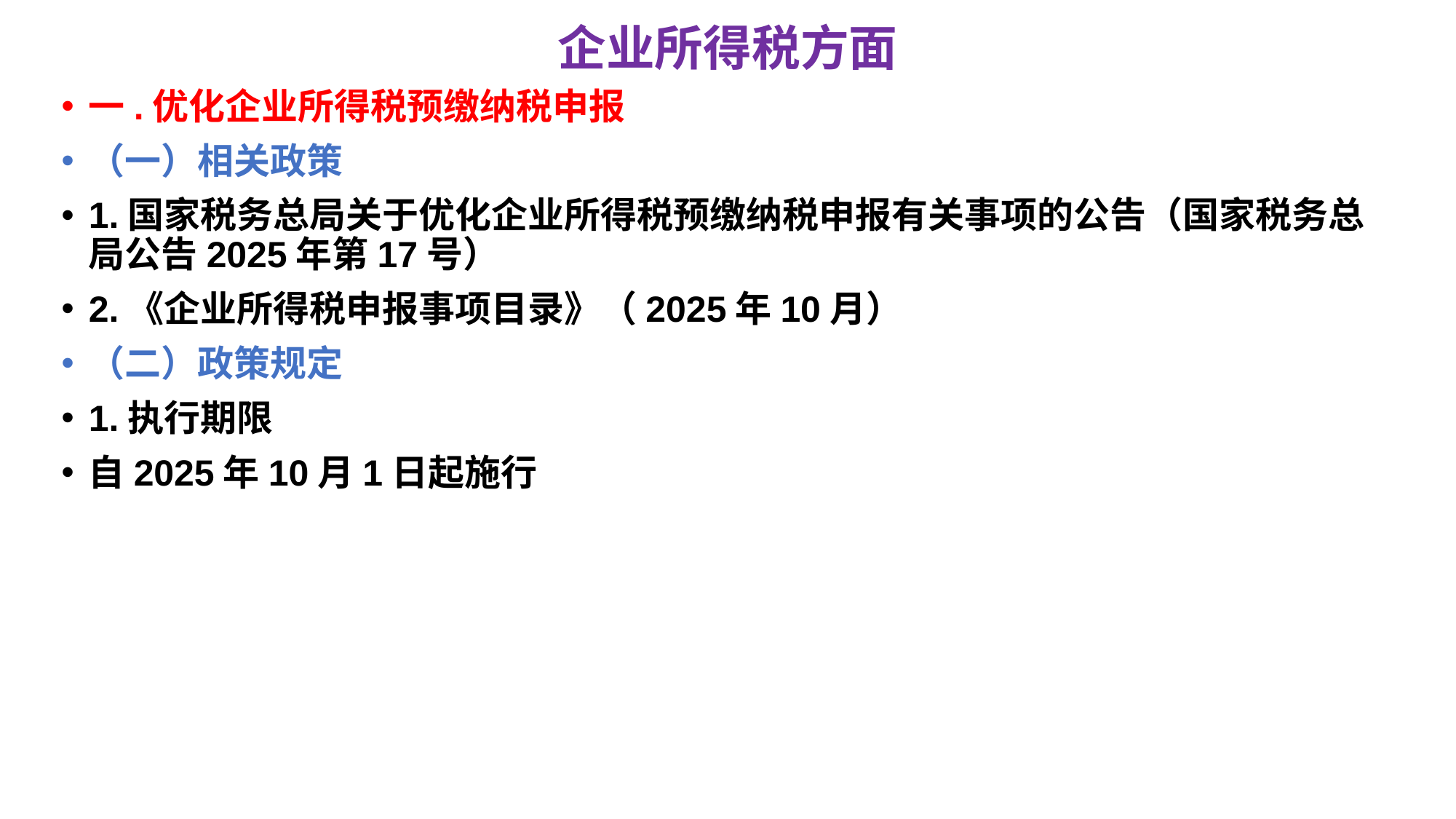

# 企业所得税方面
一.优化企业所得税预缴纳税申报
（一）相关政策
1.国家税务总局关于优化企业所得税预缴纳税申报有关事项的公告（国家税务总局公告2025年第17号）
2.《企业所得税申报事项目录》（2025年10月）
（二）政策规定
1.执行期限
自2025年10月1日起施行